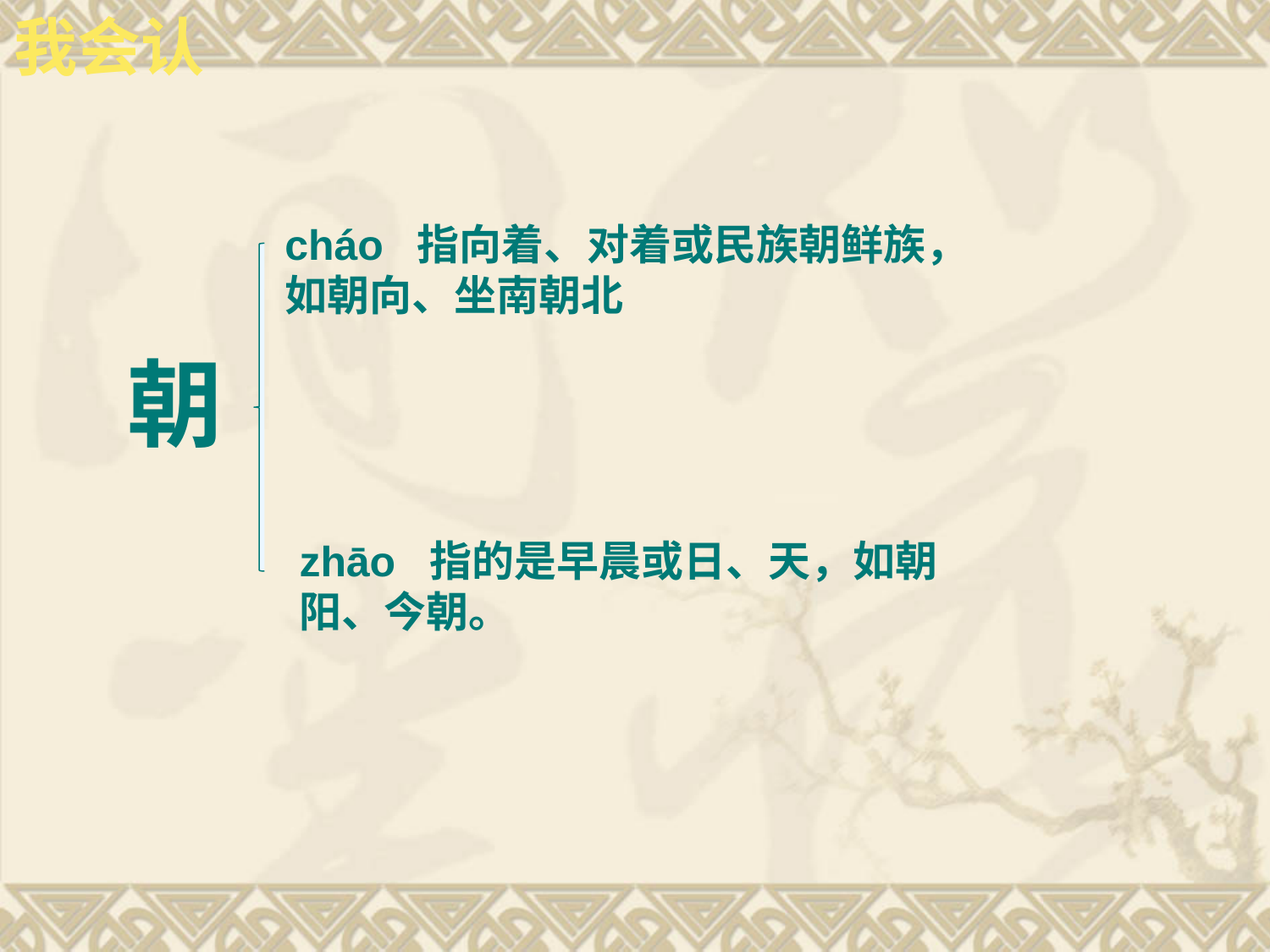

我会认
cháo  指向着、对着或民族朝鲜族，如朝向、坐南朝北

朝
zhāo  指的是早晨或日、天，如朝阳、今朝。